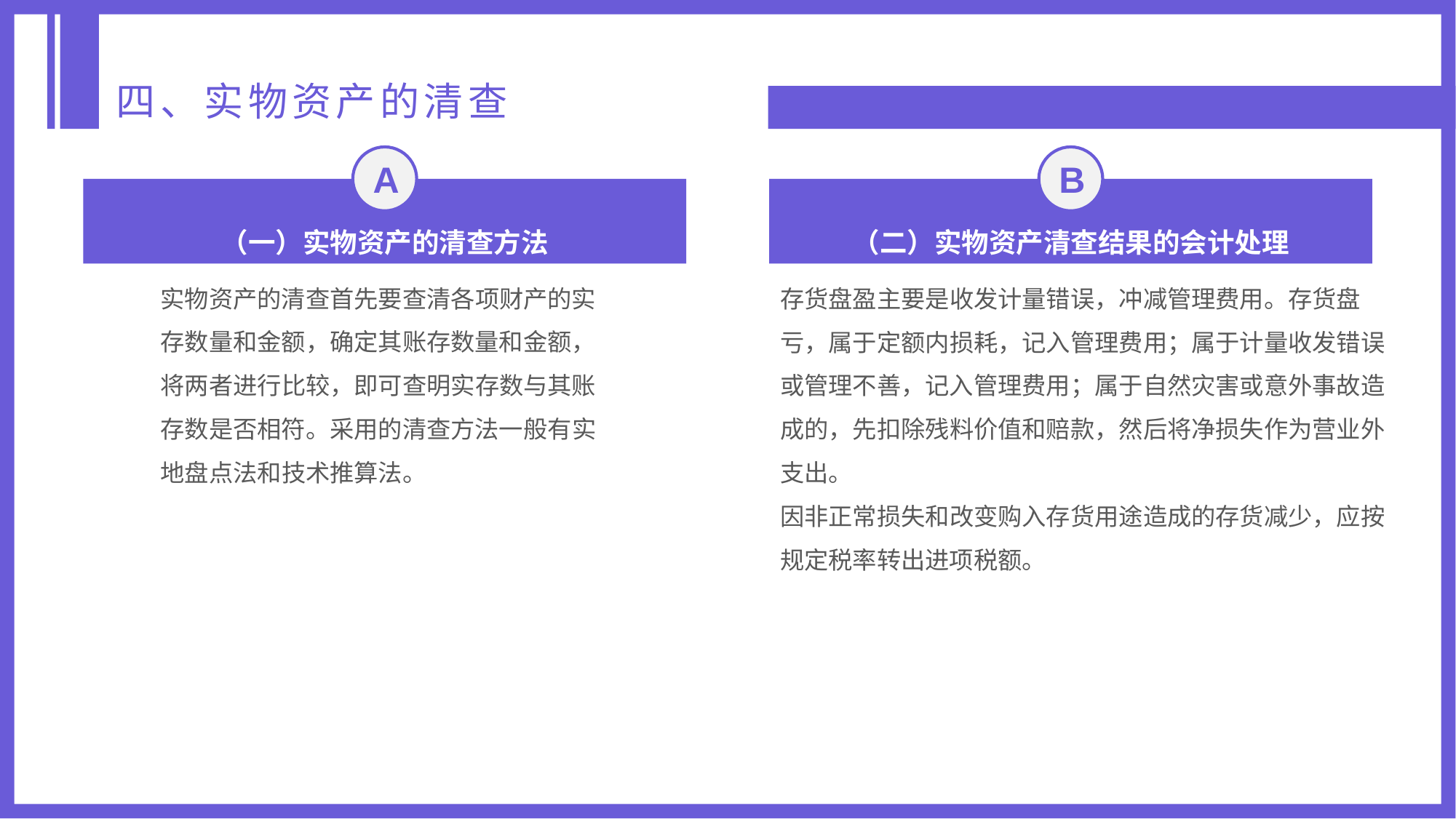

四、实物资产的清查
A
B
（一）实物资产的清查方法
（二）实物资产清查结果的会计处理
实物资产的清查首先要查清各项财产的实存数量和金额，确定其账存数量和金额，将两者进行比较，即可查明实存数与其账存数是否相符。采用的清查方法一般有实地盘点法和技术推算法。
存货盘盈主要是收发计量错误，冲减管理费用。存货盘亏，属于定额内损耗，记入管理费用；属于计量收发错误或管理不善，记入管理费用；属于自然灾害或意外事故造成的，先扣除残料价值和赔款，然后将净损失作为营业外支出。
因非正常损失和改变购入存货用途造成的存货减少，应按规定税率转出进项税额。